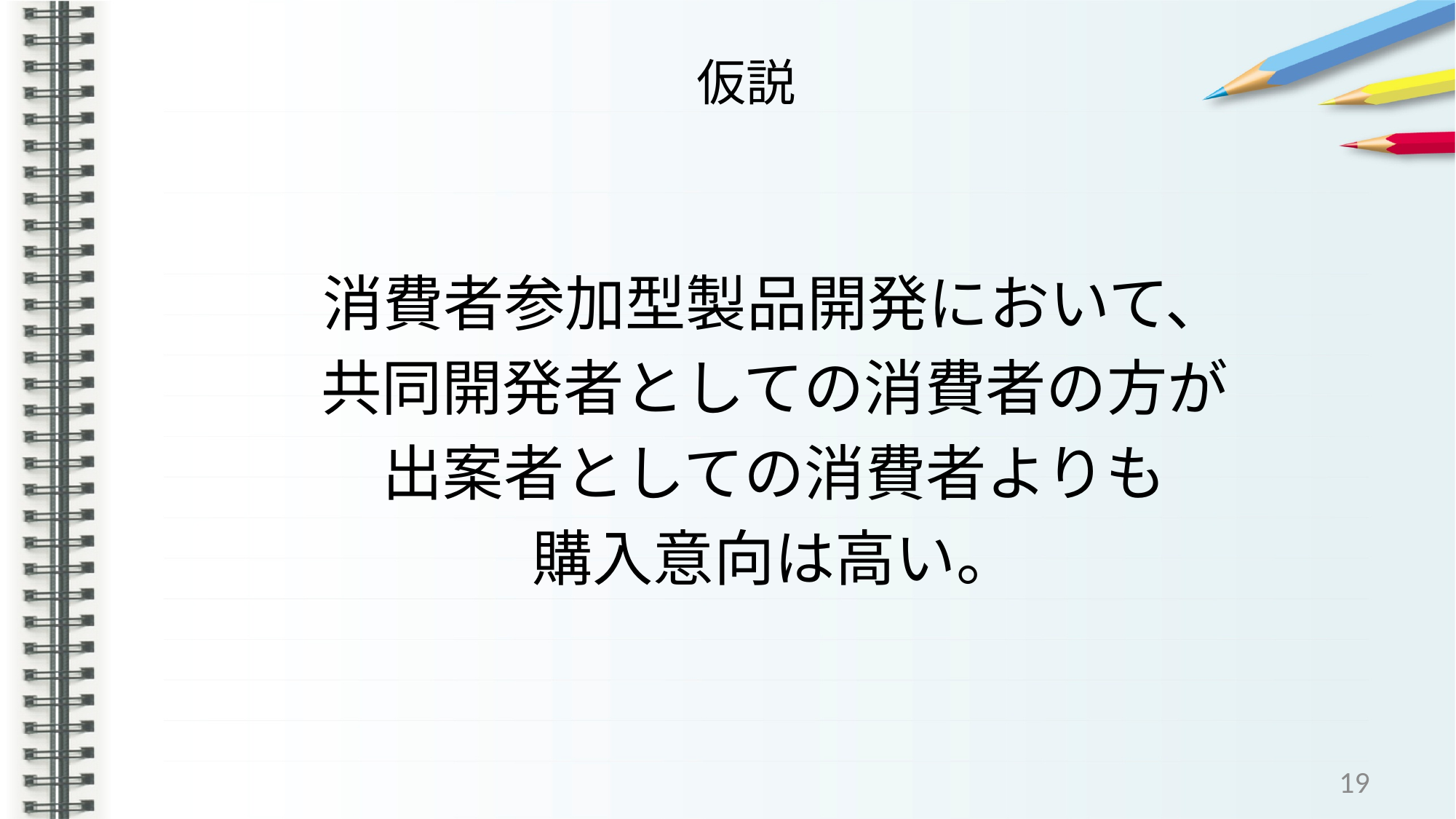

# 仮説
消費者参加型製品開発において、
共同開発者としての消費者の方が
出案者としての消費者よりも
購入意向は高い。
19